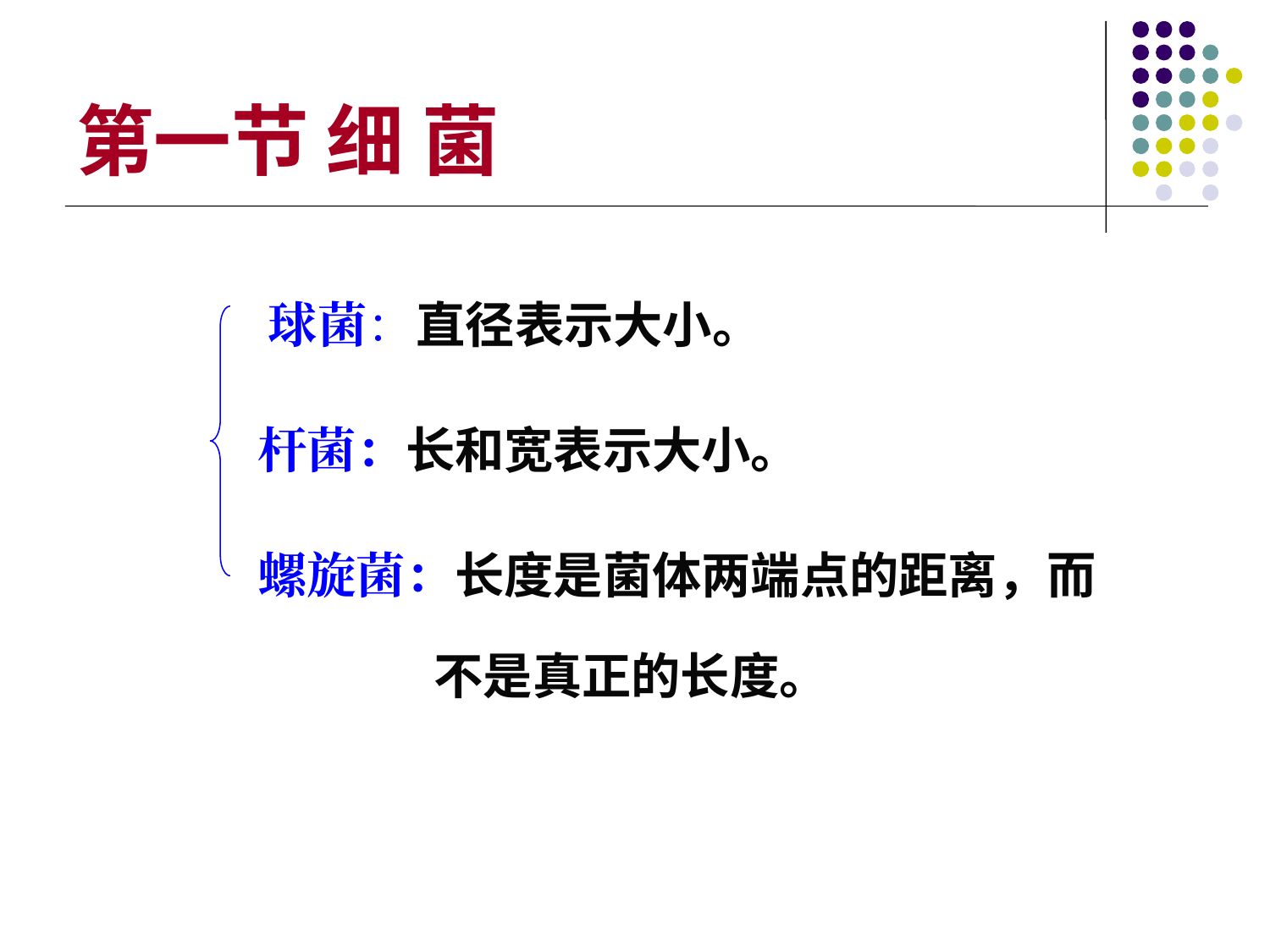

第一节 细 菌
     球菌：直径表示大小。
    杆菌：长和宽表示大小。
    螺旋菌：长度是菌体两端点的距离，而不是真正的长度。